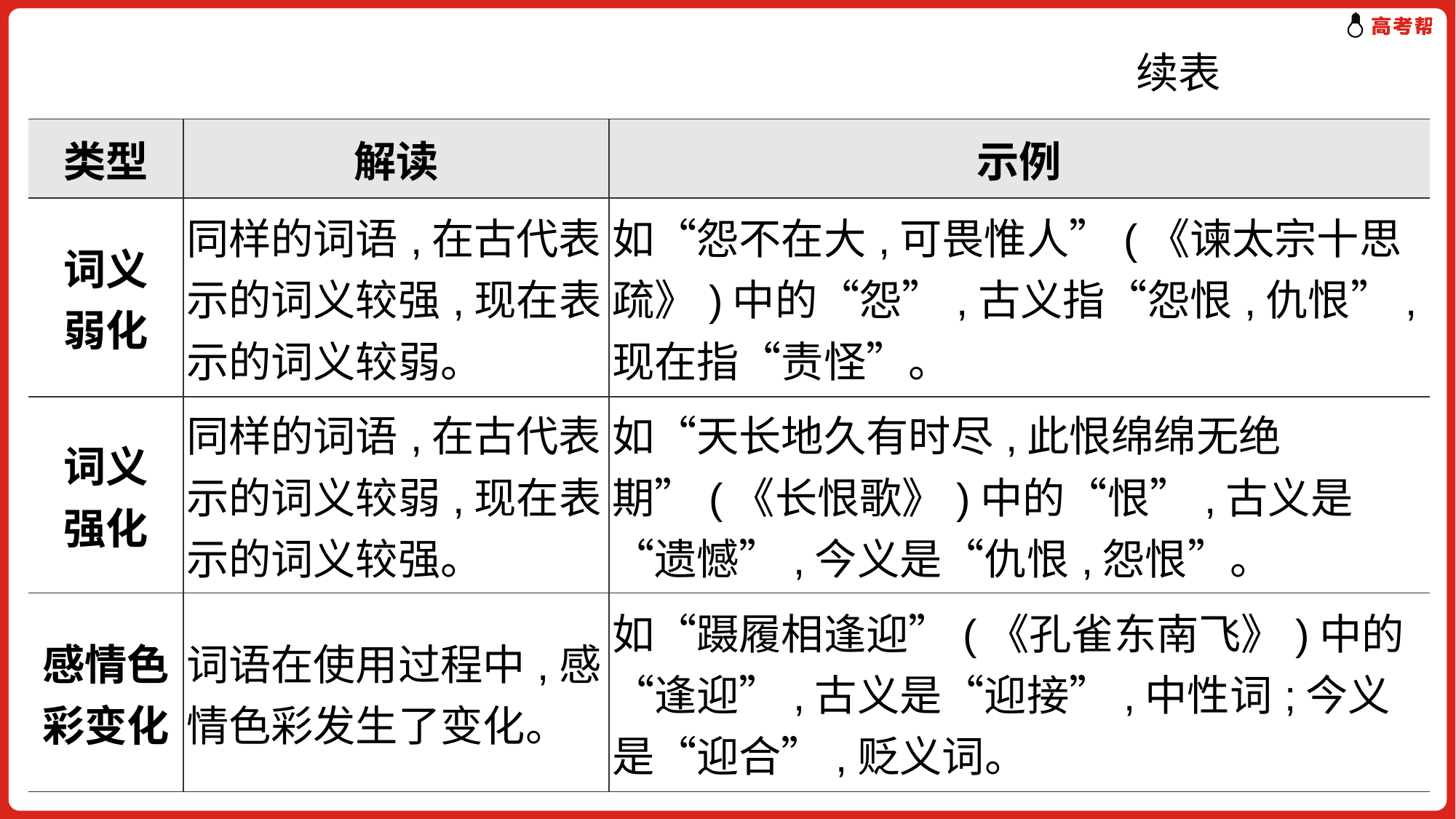

续表
| 类型 | 解读 | 示例 |
| --- | --- | --- |
| 词义 弱化 | 同样的词语,在古代表示的词义较强,现在表示的词义较弱。 | 如“怨不在大,可畏惟人”(《谏太宗十思疏》)中的“怨”,古义指“怨恨,仇恨”,现在指“责怪”。 |
| 词义 强化 | 同样的词语,在古代表示的词义较弱,现在表示的词义较强。 | 如“天长地久有时尽,此恨绵绵无绝期”(《长恨歌》)中的“恨”,古义是“遗憾”,今义是“仇恨,怨恨”。 |
| 感情色彩变化 | 词语在使用过程中,感情色彩发生了变化。 | 如“蹑履相逢迎”(《孔雀东南飞》)中的“逢迎”,古义是“迎接”,中性词;今义是“迎合”,贬义词。 |